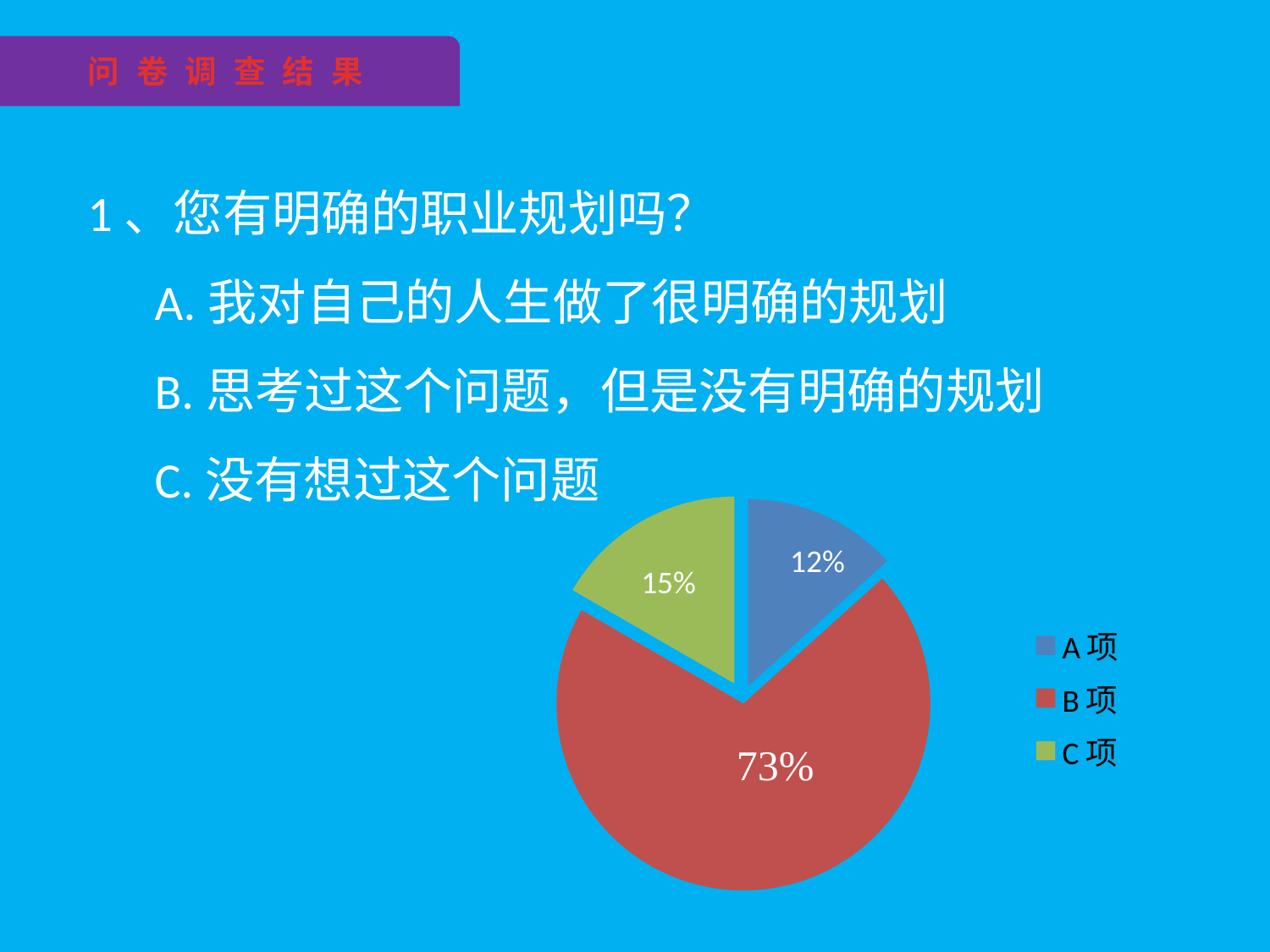

问  卷  调  查  结  果
1、您有明确的职业规划吗？
      A.我对自己的人生做了很明确的规划
      B.思考过这个问题，但是没有明确的规划
      C.没有想过这个问题

### Chart

| Category | 职业规划现状 |
|---|---|
| A项 | 12.0 |
| B项 | 63.0 |
| C项 | 15.0 |
12%
15%